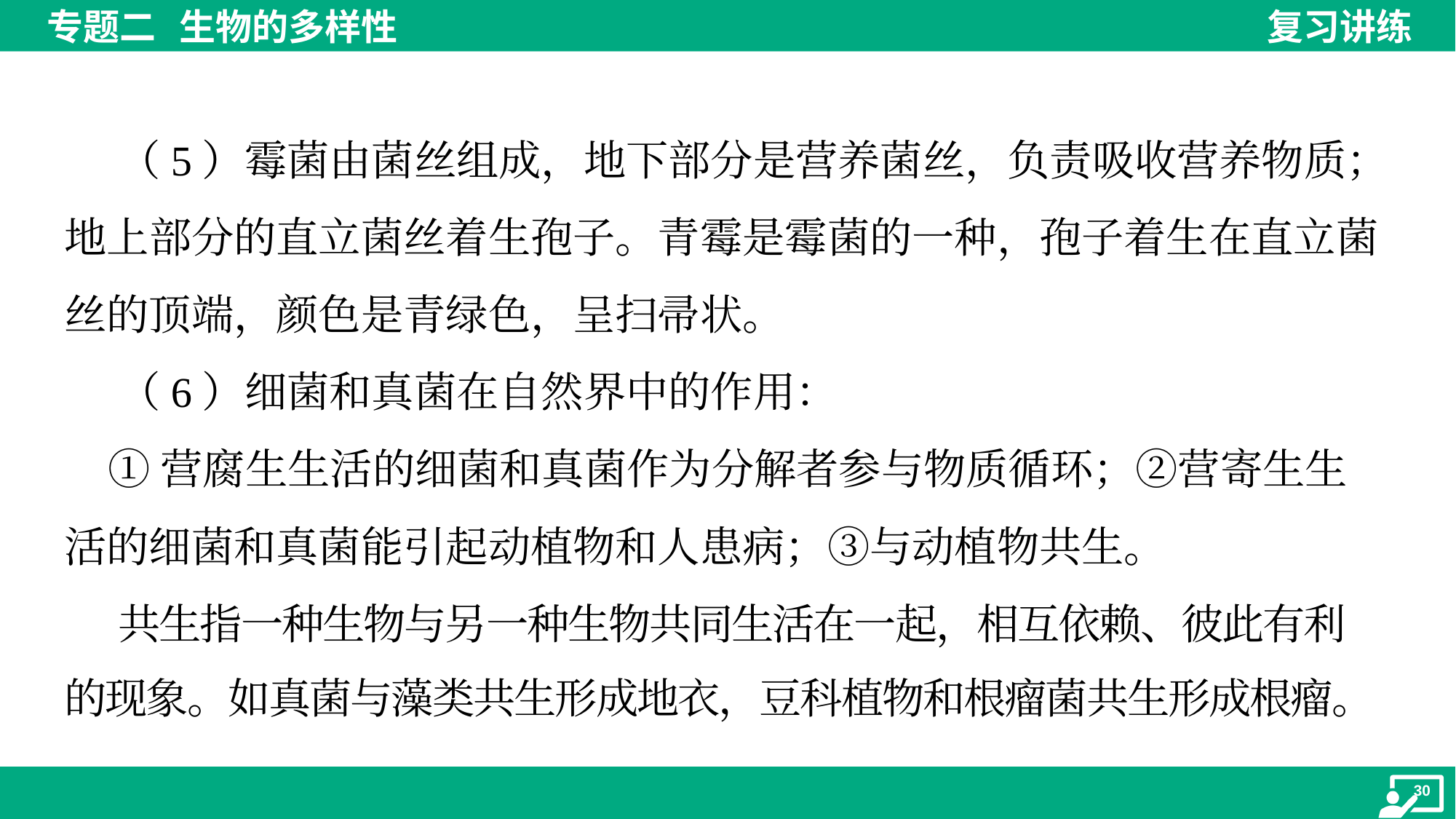

（5）霉菌由菌丝组成，地下部分是营养菌丝，负责吸收营养物质；
地上部分的直立菌丝着生孢子。青霉是霉菌的一种，孢子着生在直立菌
丝的顶端，颜色是青绿色，呈扫帚状。
    （6）细菌和真菌在自然界中的作用：
    ①营腐生生活的细菌和真菌作为分解者参与物质循环；②营寄生生
活的细菌和真菌能引起动植物和人患病；③与动植物共生。
    共生指一种生物与另一种生物共同生活在一起，相互依赖、彼此有利
的现象。如真菌与藻类共生形成地衣，豆科植物和根瘤菌共生形成根瘤。